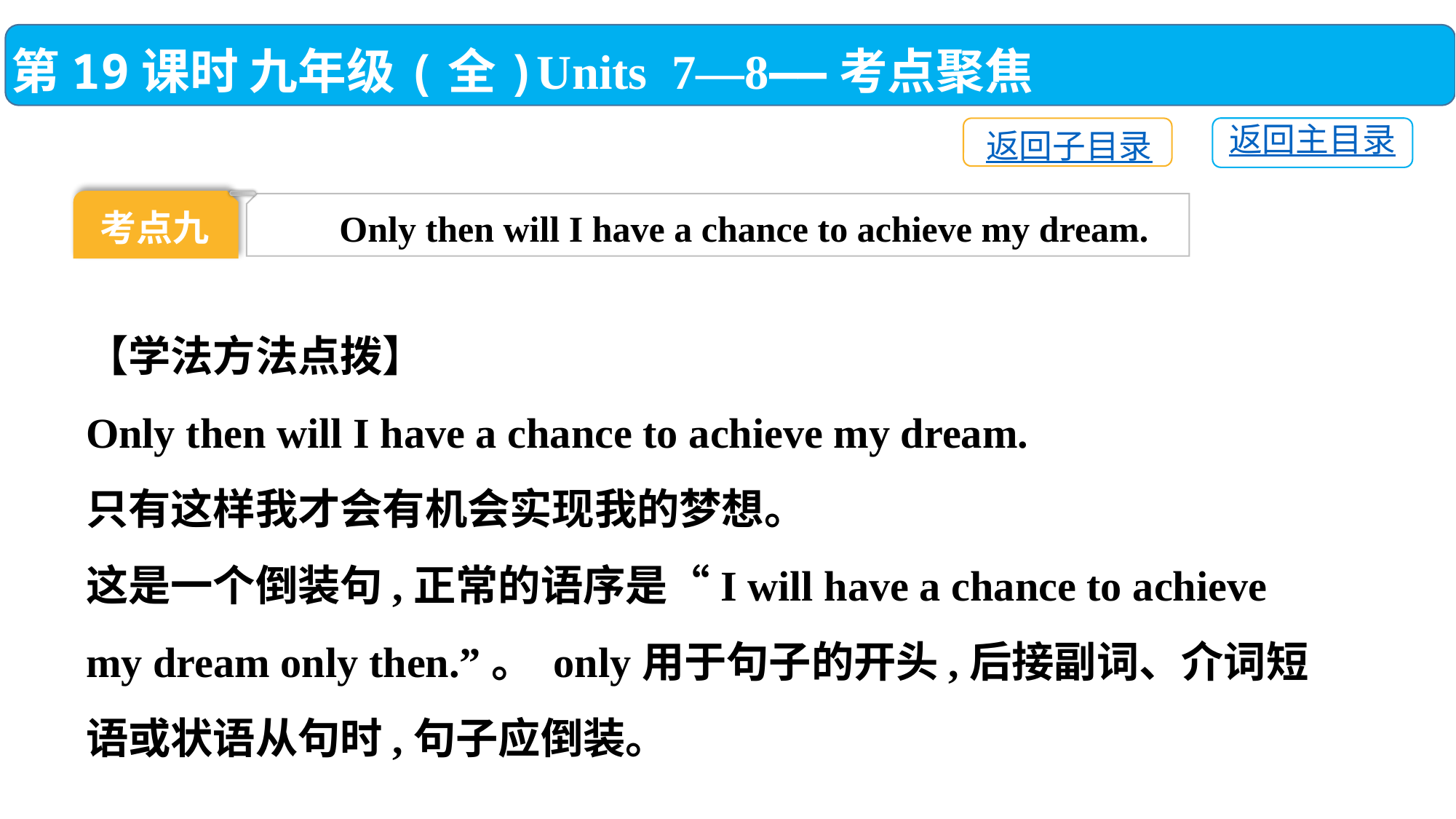

第19课时 九年级(全)Units  7—8——考点聚焦
返回主目录

返回子目录

考点九
Only then will I have a chance to achieve my dream.

【学法方法点拨】
Only then will I have a chance to achieve my dream.
只有这样我才会有机会实现我的梦想。
这是一个倒装句,正常的语序是“I will have a chance to achieve my dream only then.”。 only用于句子的开头,后接副词、介词短语或状语从句时,句子应倒装。